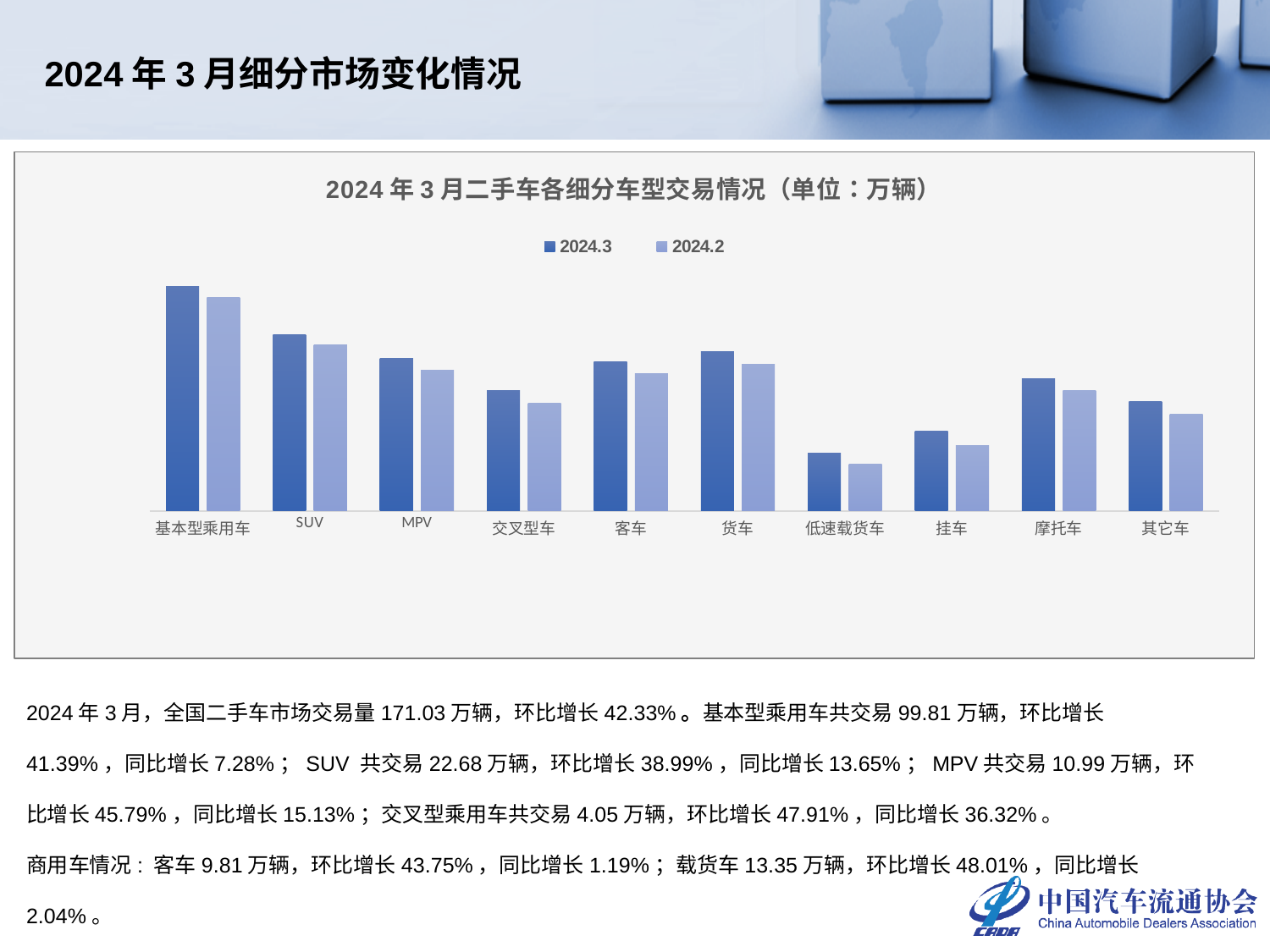

2024年3月细分市场变化情况

### Chart: 2024年3月二手车各细分车型交易情况（单位：万辆）

| Category | 2024.3 | 2024.2 |
|---|---|---|
| 基本型乘用车 | 99.8129 | 70.5927 |
| SUV | 22.6759 | 16.3144 |
| MPV | 10.9947 | 7.5415 |
| 交叉型车 | 4.0541 | 2.7409 |
| 客车 | 9.8056 | 6.8213 |
| 货车 | 13.3498 | 9.0196 |
| 低速载货车 | 0.5884 | 0.4228 |
| 挂车 | 1.151 | 0.7533 |
| 摩托车 | 5.7513 | 4.0192 |
| 其它车 | 2.8475 | 1.9364 |
2024年3月，全国二手车市场交易量171.03万辆，环比增长42.33%。基本型乘用车共交易99.81万辆，环比增长41.39%，同比增长7.28%；SUV 共交易22.68万辆，环比增长38.99%，同比增长13.65%；MPV共交易10.99万辆，环比增长45.79%，同比增长15.13%；交叉型乘用车共交易4.05万辆，环比增长47.91%，同比增长36.32%。
商用车情况: 客车9.81万辆，环比增长43.75%，同比增长1.19%；载货车13.35万辆，环比增长48.01%，同比增长2.04%。